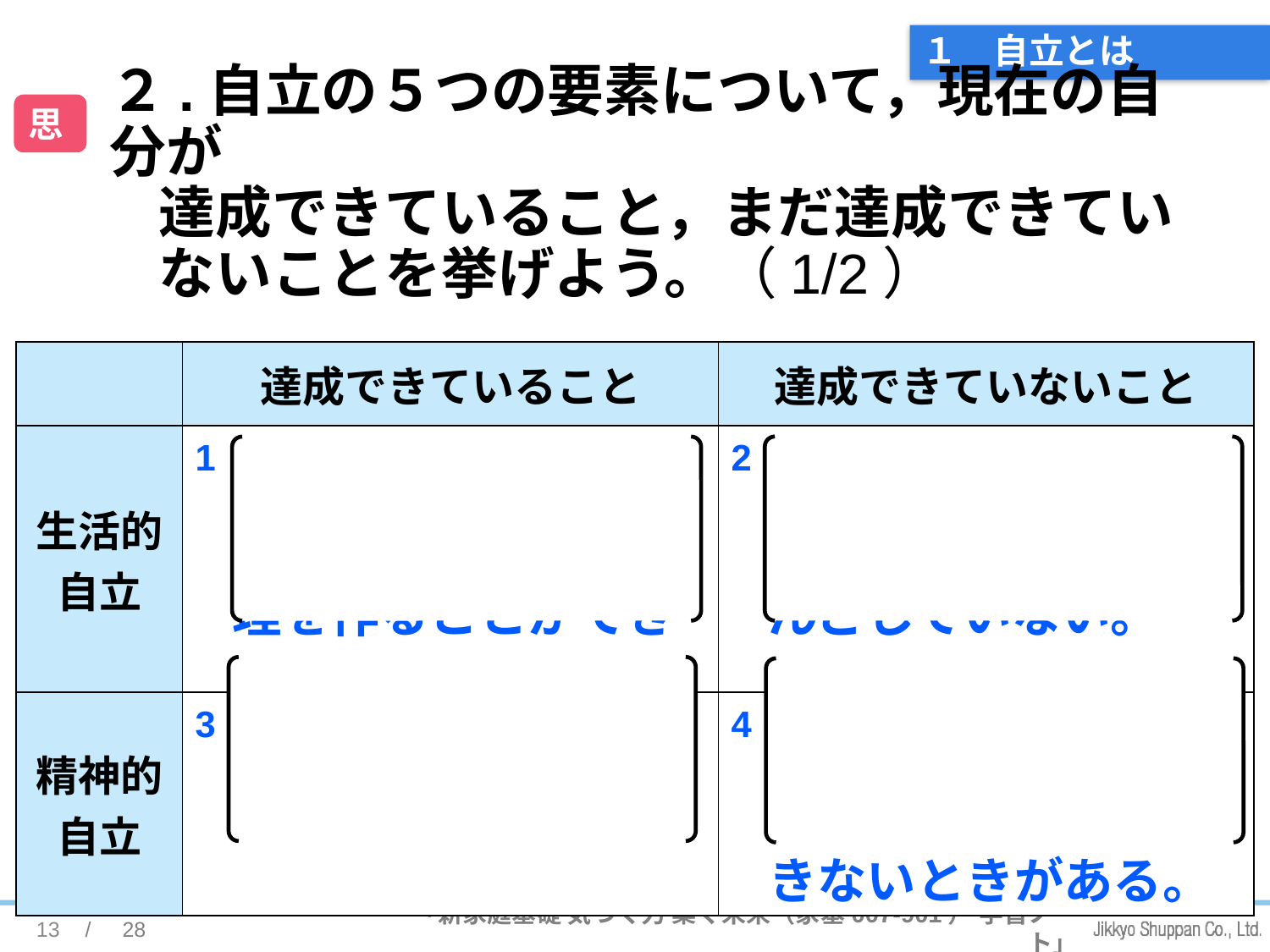

# １　自立とは
２.自立の５つの要素について，現在の自分が
達成できていること，まだ達成できていないことを挙げよう。（1/2）
思
|  | 達成できていること | 達成できていないこと |
| --- | --- | --- |
| 生活的自立 | 1 （例）栄養のバランスを考えて簡単な料理を作ることができる。 | 2 （例）自分の部屋の掃除を自分ではほとんどしていない。 |
| 精神的 自立 | 3 （例）自分の進路について考えている。 | 4 （例）物事を決めるとき自分では決断できないときがある。 |

13